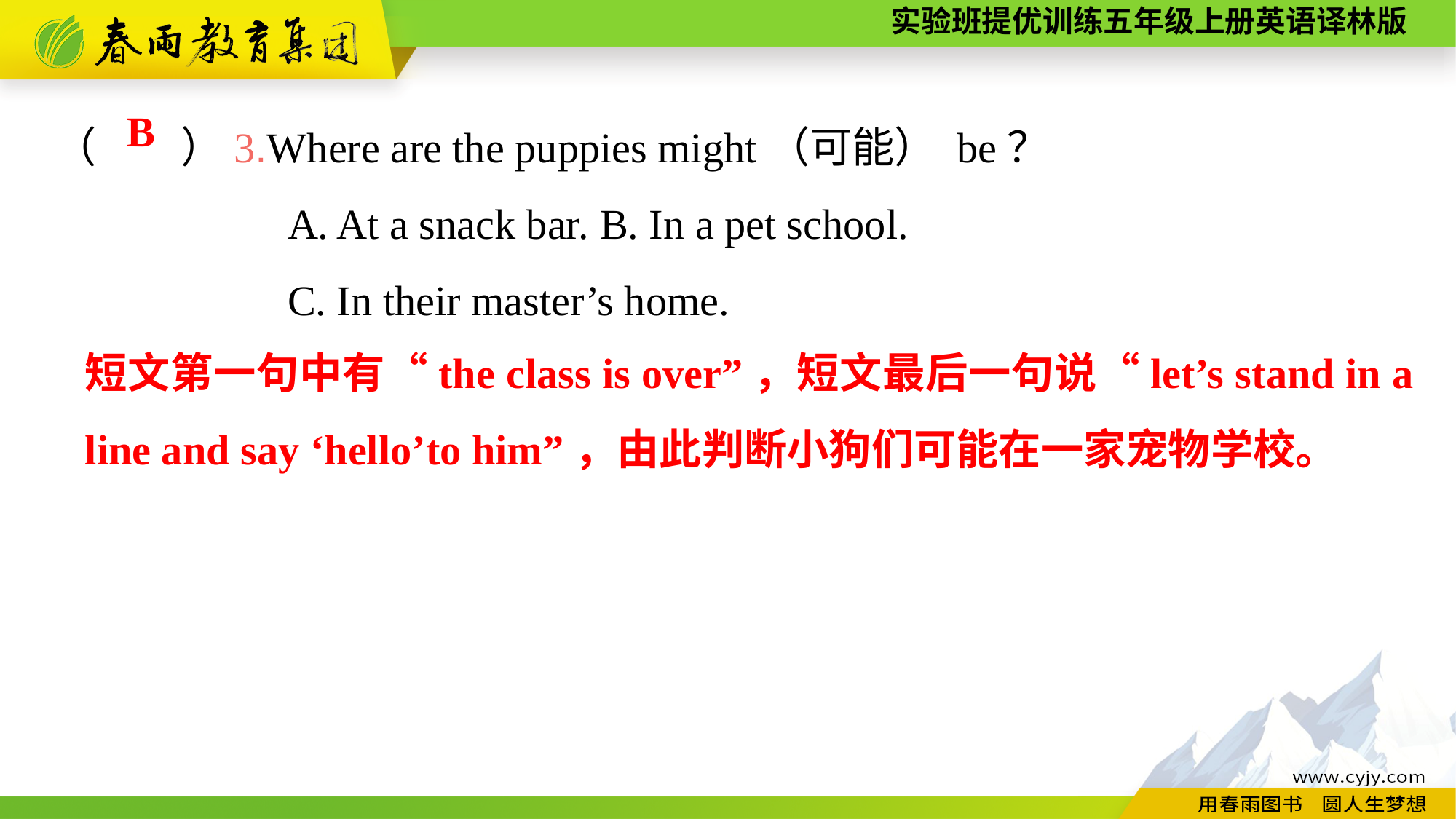

（　　）3.Where are the puppies might（可能） be？
A. At a snack bar.	B. In a pet school.
C. In their master’s home.
B
短文第一句中有“the class is over”，短文最后一句说“let’s stand in a line and say ‘hello’to him”，由此判断小狗们可能在一家宠物学校。